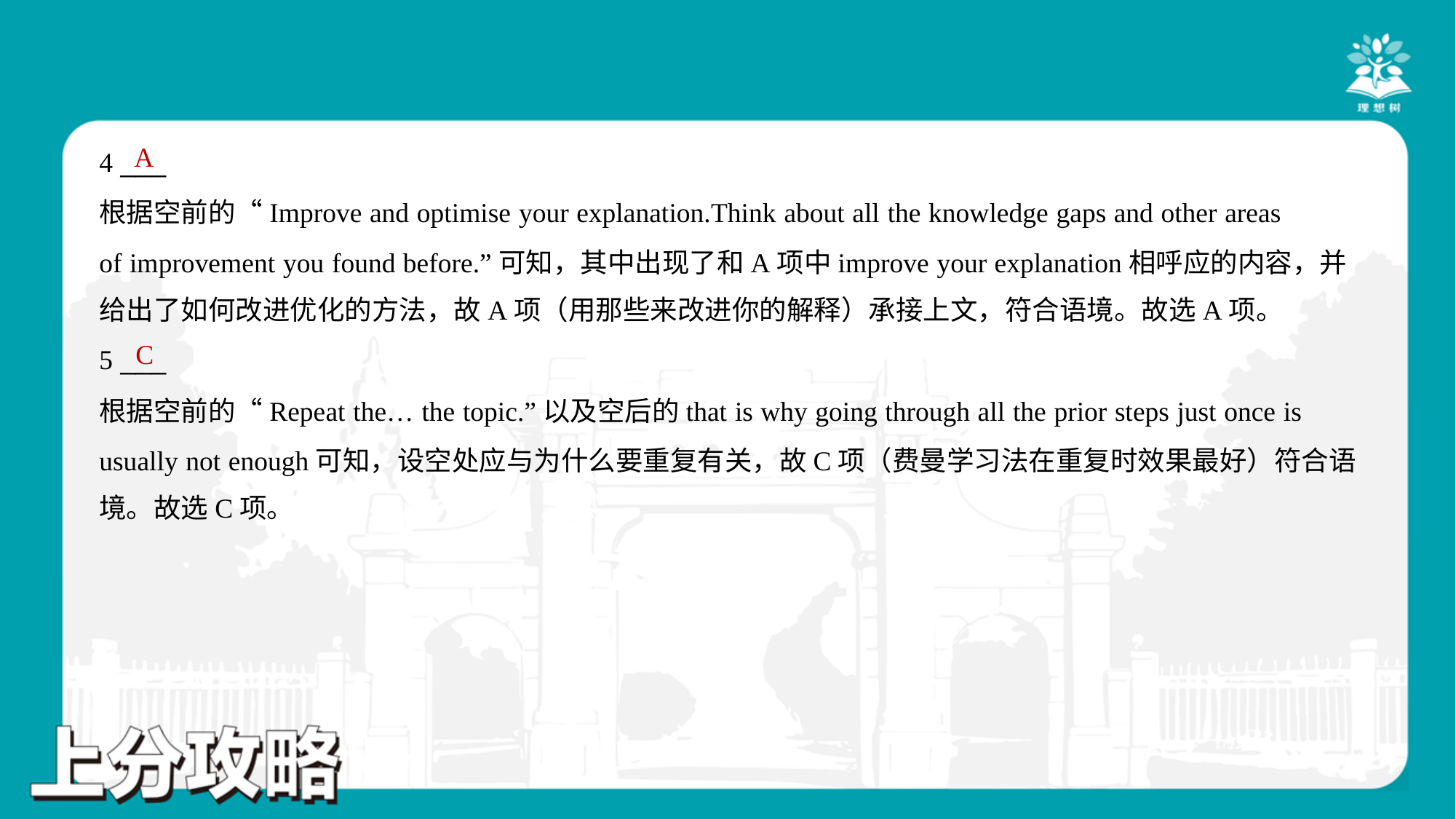

A
4 ___
根据空前的“Improve and optimise your explanation.Think about all the knowledge gaps and other areas
of improvement you found before.”可知，其中出现了和A项中improve your explanation相呼应的内容，并
给出了如何改进优化的方法，故A项（用那些来改进你的解释）承接上文，符合语境。故选A项。
C
5 ___
根据空前的“Repeat the… the topic.”以及空后的that is why going through all the prior steps just once is
usually not enough可知，设空处应与为什么要重复有关，故C项（费曼学习法在重复时效果最好）符合语
境。故选C项。